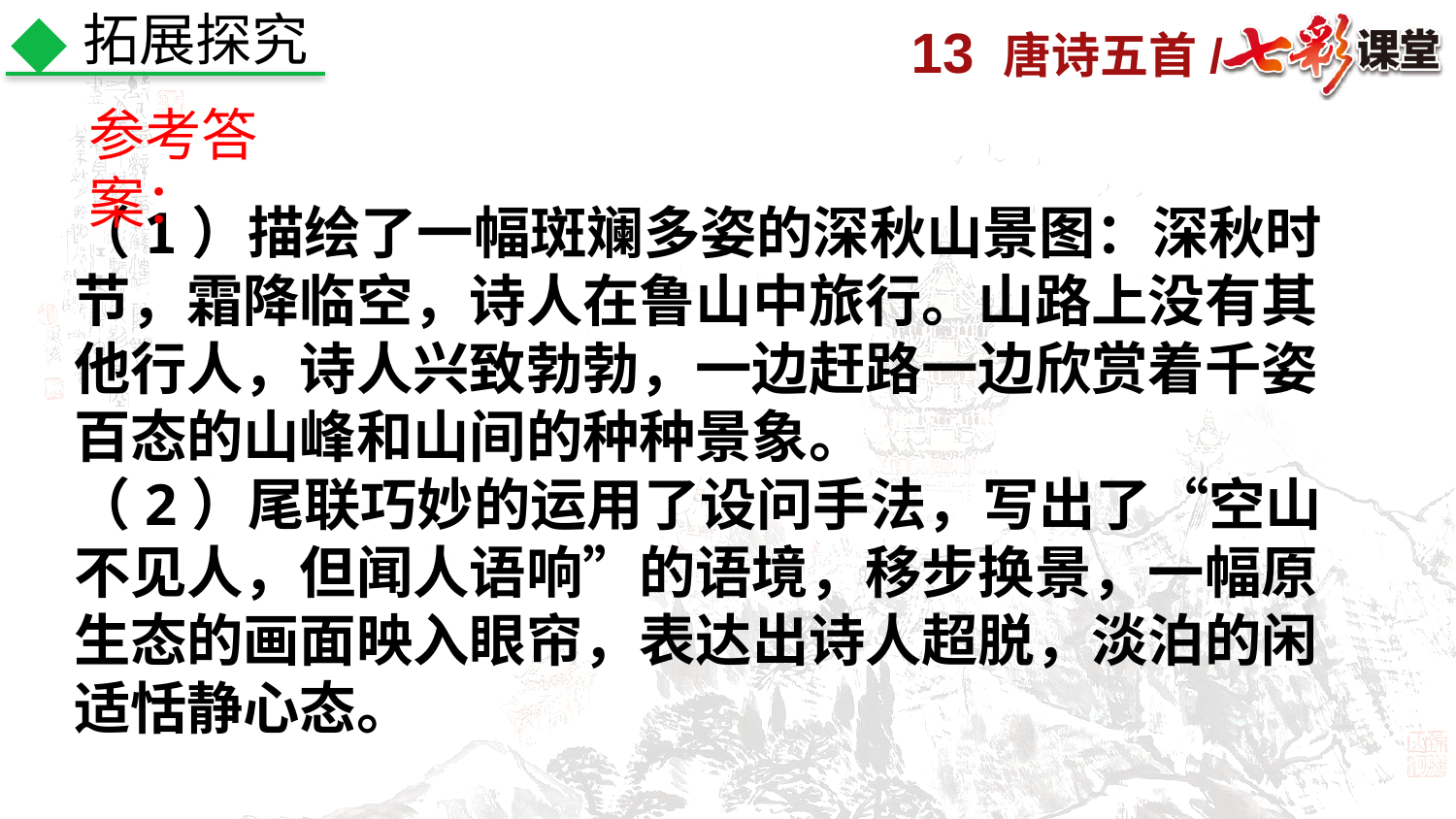

拓展探究

参考答案：
（1）描绘了一幅斑斓多姿的深秋山景图：深秋时节，霜降临空，诗人在鲁山中旅行。山路上没有其他行人，诗人兴致勃勃，一边赶路一边欣赏着千姿百态的山峰和山间的种种景象。
（2）尾联巧妙的运用了设问手法，写出了“空山不见人，但闻人语响”的语境，移步换景，一幅原生态的画面映入眼帘，表达出诗人超脱，淡泊的闲适恬静心态。